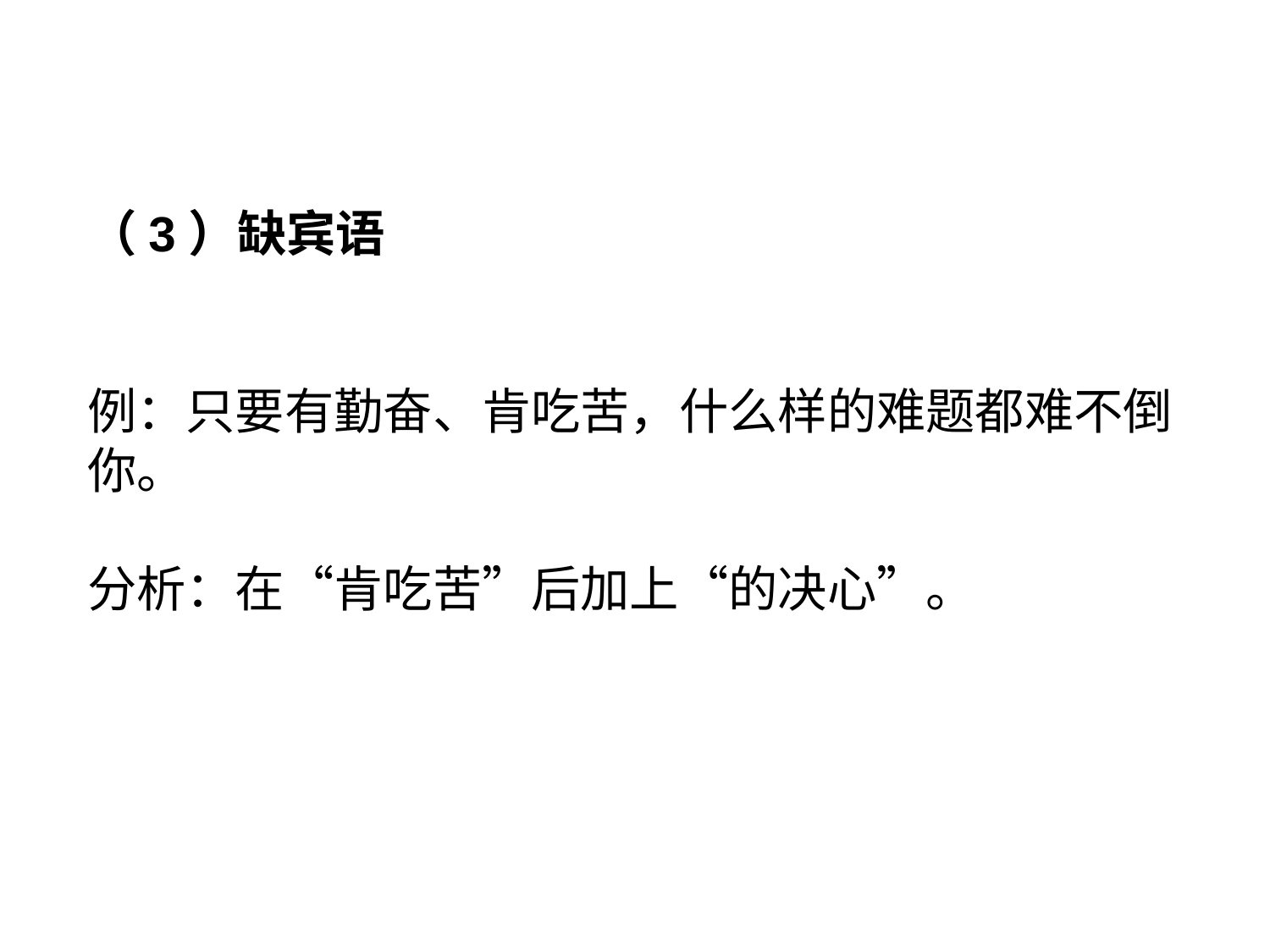

（3）缺宾语

例：只要有勤奋、肯吃苦，什么样的难题都难不倒你。

分析：在“肯吃苦”后加上“的决心”。